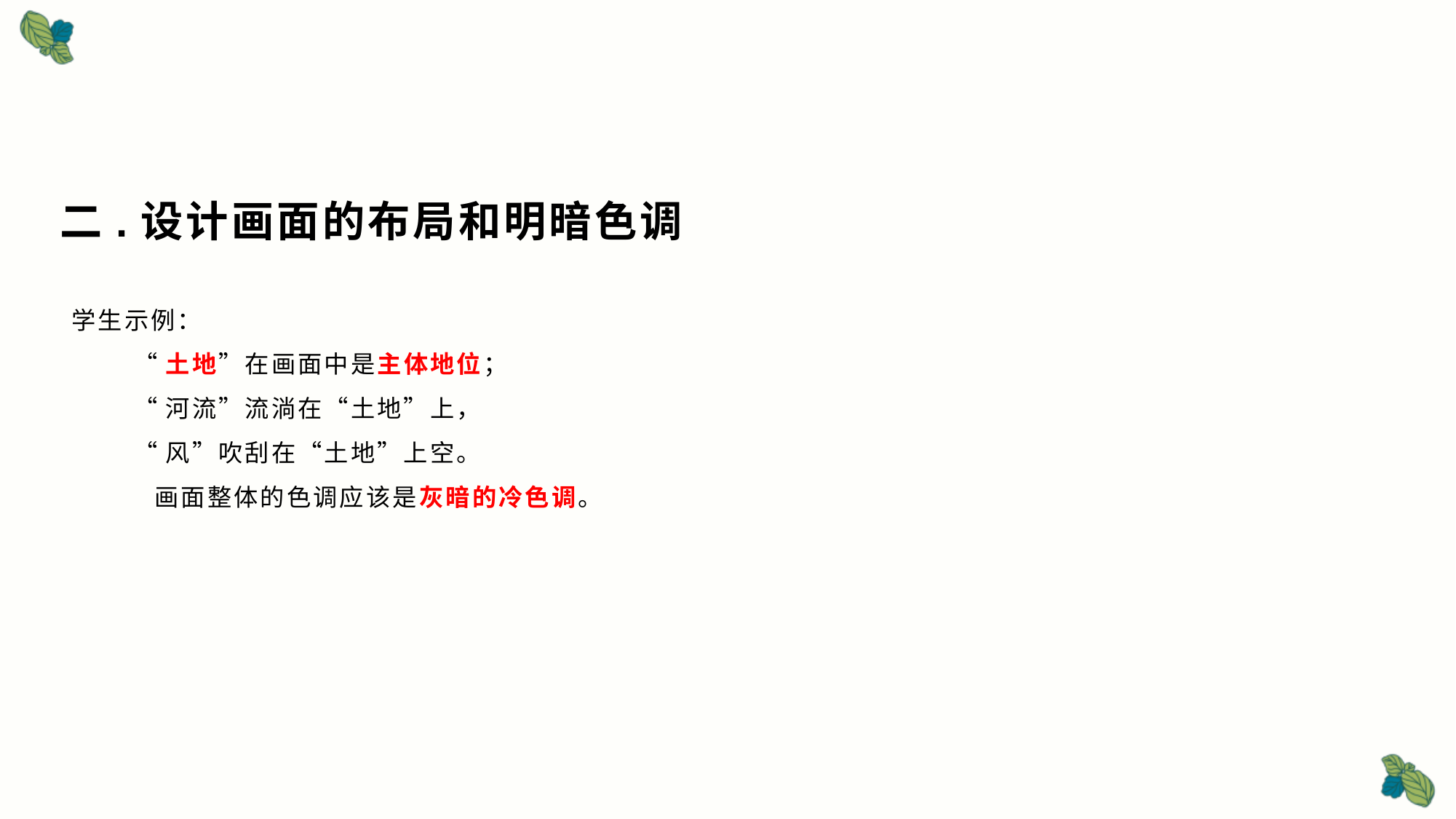

# 二.设计画面的布局和明暗色调
学生示例：
        “土地”在画面中是主体地位；
        “河流”流淌在“土地”上，
        “风”吹刮在“土地”上空。
          画面整体的色调应该是灰暗的冷色调。